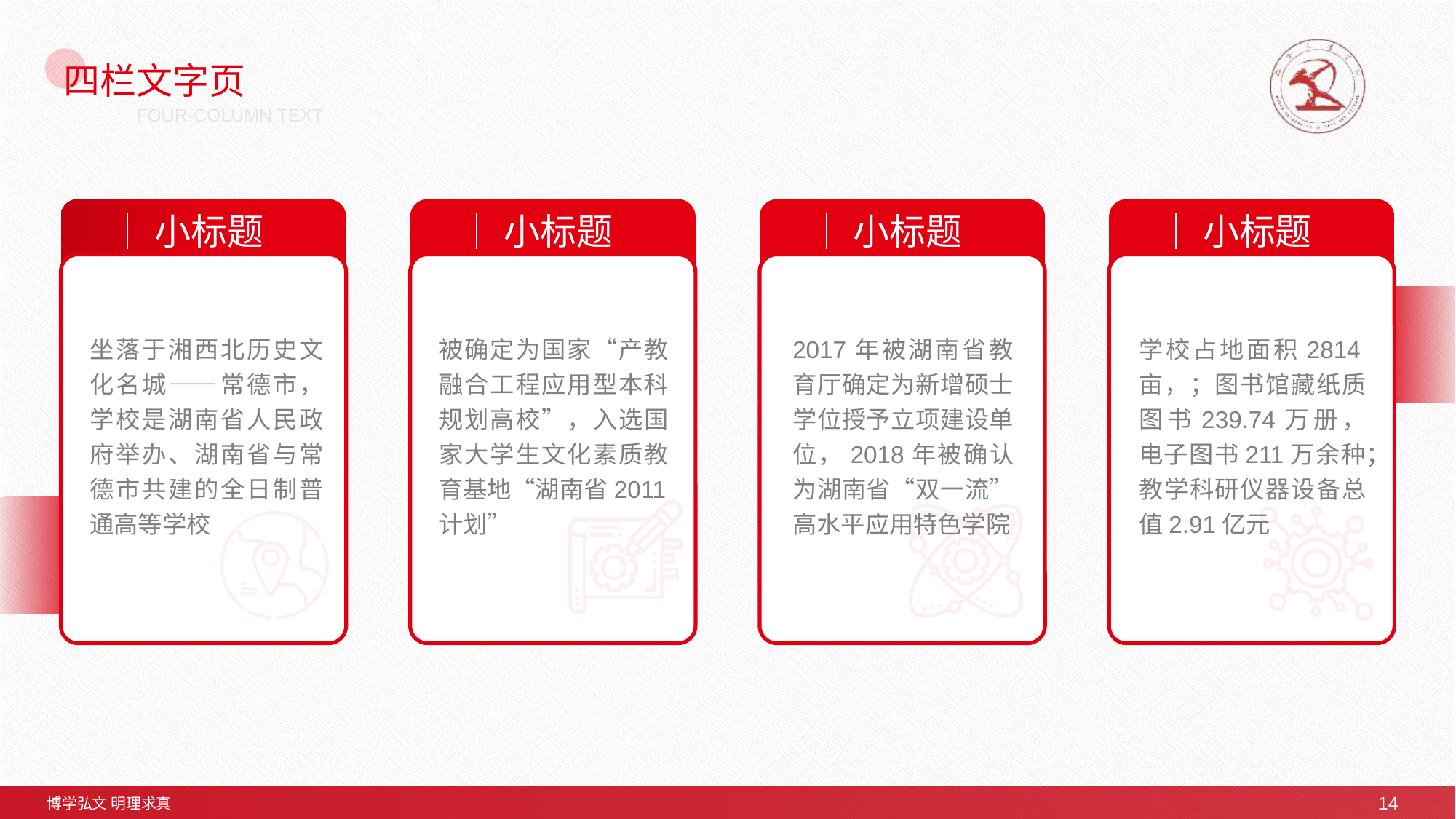

# 四栏文字页
FOUR-COLUMN TEXT

│小标题│
│小标题│
│小标题│
│小标题│

坐落于湘西北历史文化名城——常德市，学校是湖南省人民政府举办、湖南省与常德市共建的全日制普通高等学校
被确定为国家“产教融合工程应用型本科规划高校”，入选国家大学生文化素质教育基地“湖南省2011计划”
2017年被湖南省教育厅确定为新增硕士学位授予立项建设单位，2018年被确认为湖南省“双一流”高水平应用特色学院
学校占地面积2814亩，；图书馆藏纸质图书239.74万册，电子图书211万余种；教学科研仪器设备总值2.91亿元